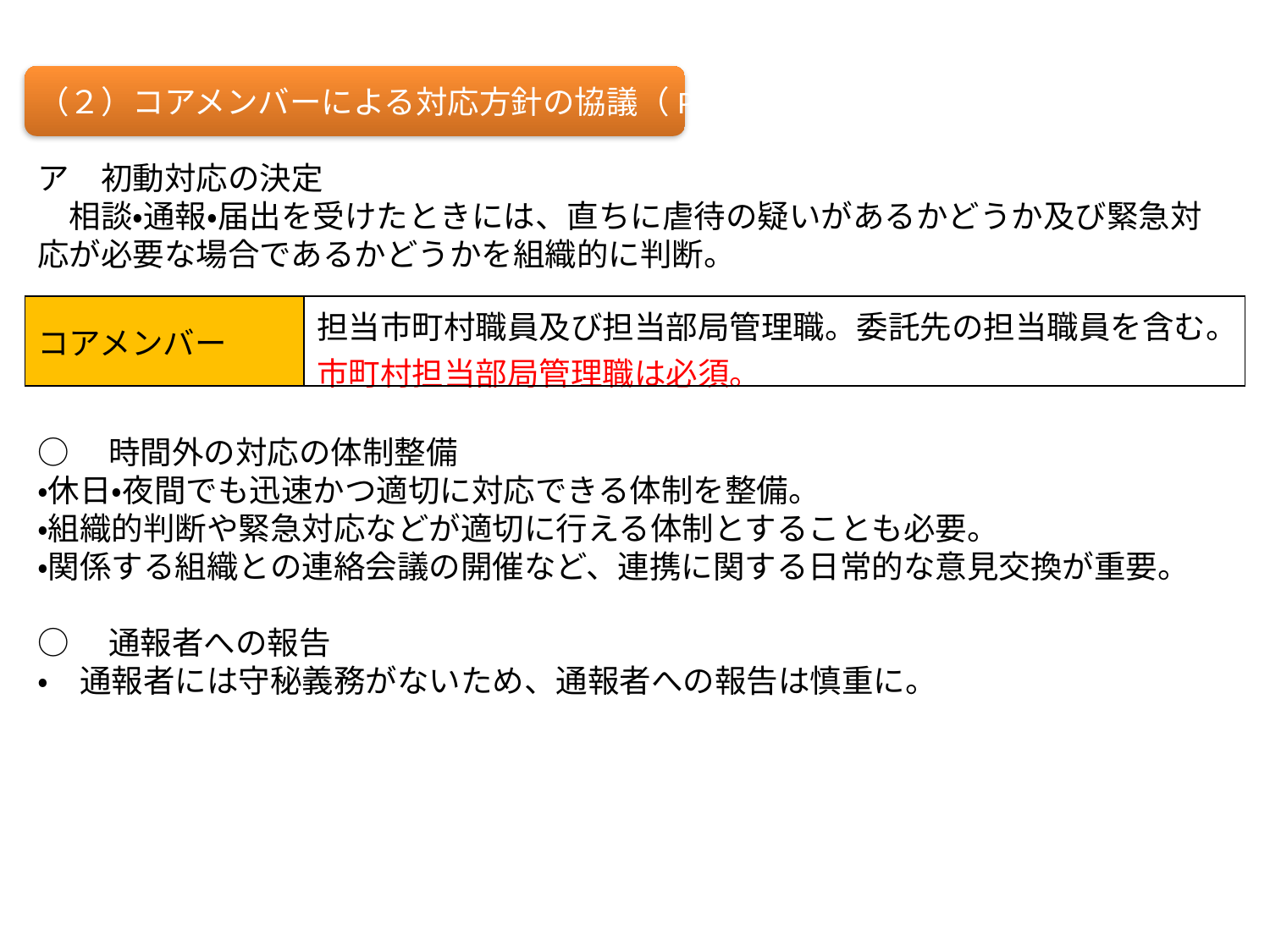

（２）コアメンバーによる対応方針の協議（P.33）

ア　初動対応の決定
　相談・通報・届出を受けたときには、直ちに虐待の疑いがあるかどうか及び緊急対応が必要な場合であるかどうかを組織的に判断。
| コアメンバー | 担当市町村職員及び担当部局管理職。委託先の担当職員を含む。市町村担当部局管理職は必須。 |
| --- | --- |
○　時間外の対応の体制整備
・休日・夜間でも迅速かつ適切に対応できる体制を整備。
・組織的判断や緊急対応などが適切に行える体制とすることも必要。
・関係する組織との連絡会議の開催など、連携に関する日常的な意見交換が重要。

○　通報者への報告
・　通報者には守秘義務がないため、通報者への報告は慎重に。